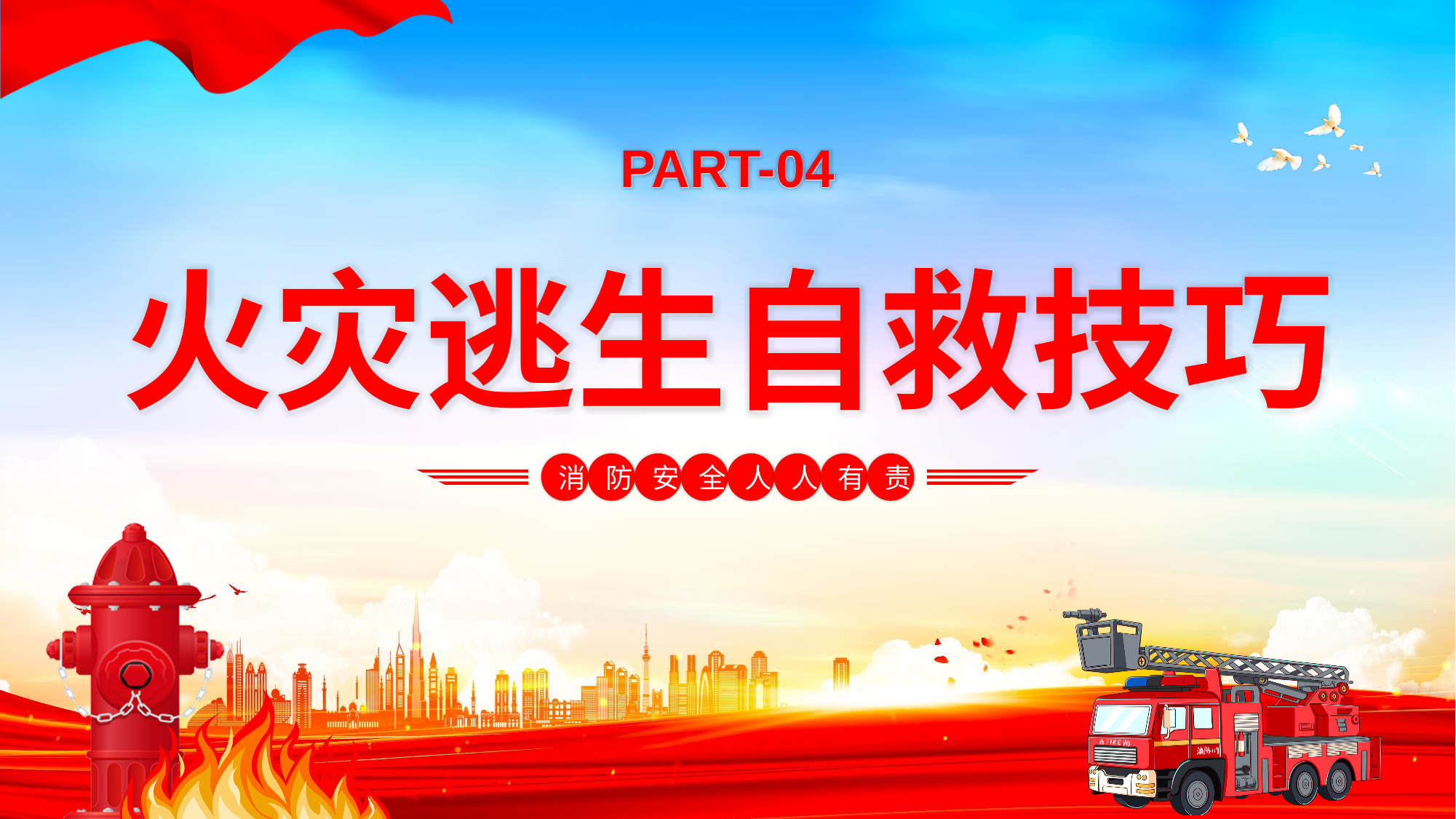

PART-04
PART-04
火灾逃生自救技巧
火灾逃生自救技巧
消
防
安
全
人
人
有
责